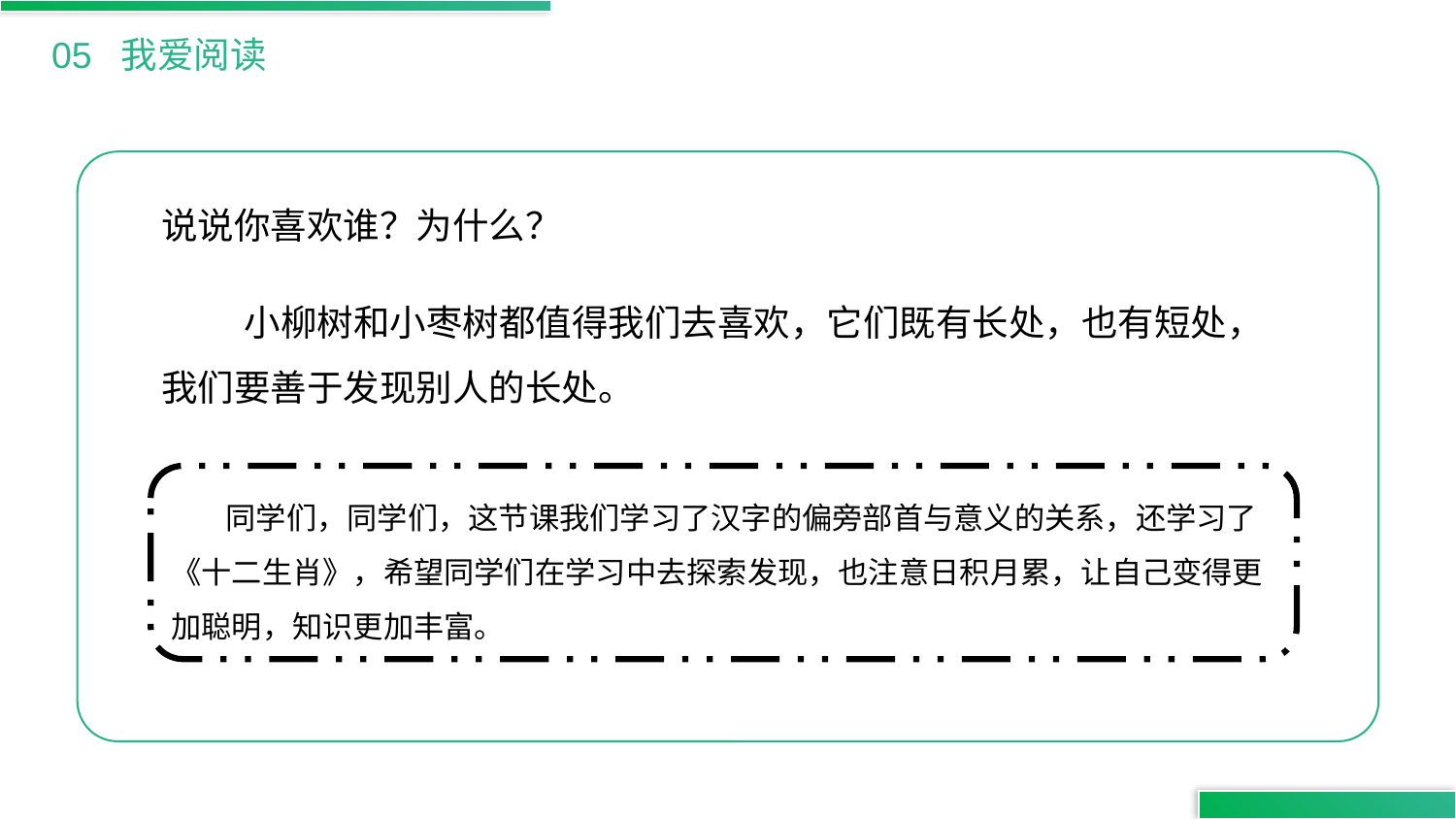

05  我爱阅读
说说你喜欢谁？为什么？
         小柳树和小枣树都值得我们去喜欢，它们既有长处，也有短处，我们要善于发现别人的长处。
       同学们，同学们，这节课我们学习了汉字的偏旁部首与意义的关系，还学习了《十二生肖》，希望同学们在学习中去探索发现，也注意日积月累，让自己变得更加聪明，知识更加丰富。